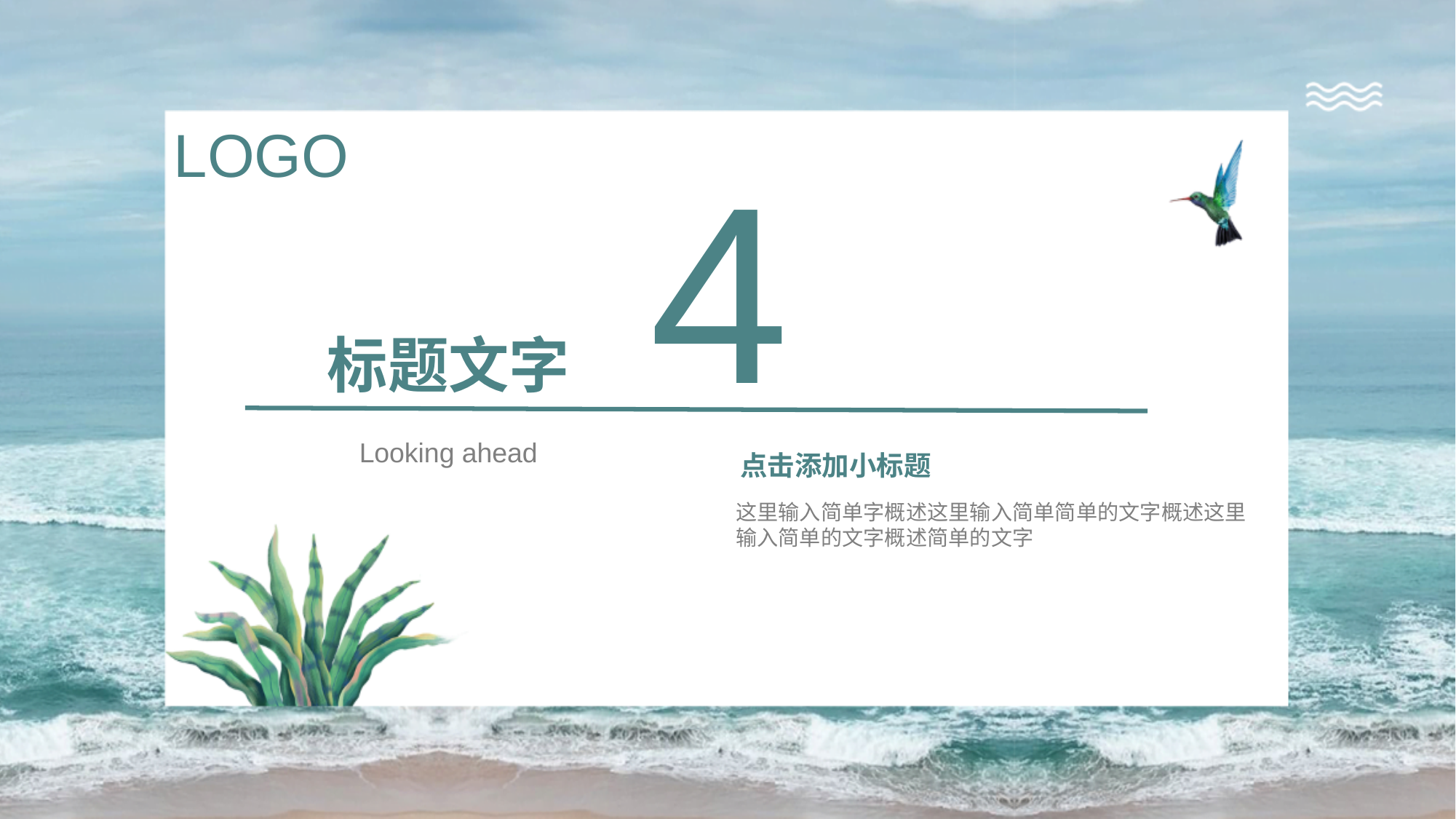

LOGO
4
标题文字

点击添加小标题
Looking ahead
这里输入简单字概述这里输入简单简单的文字概述这里
输入简单的文字概述简单的文字